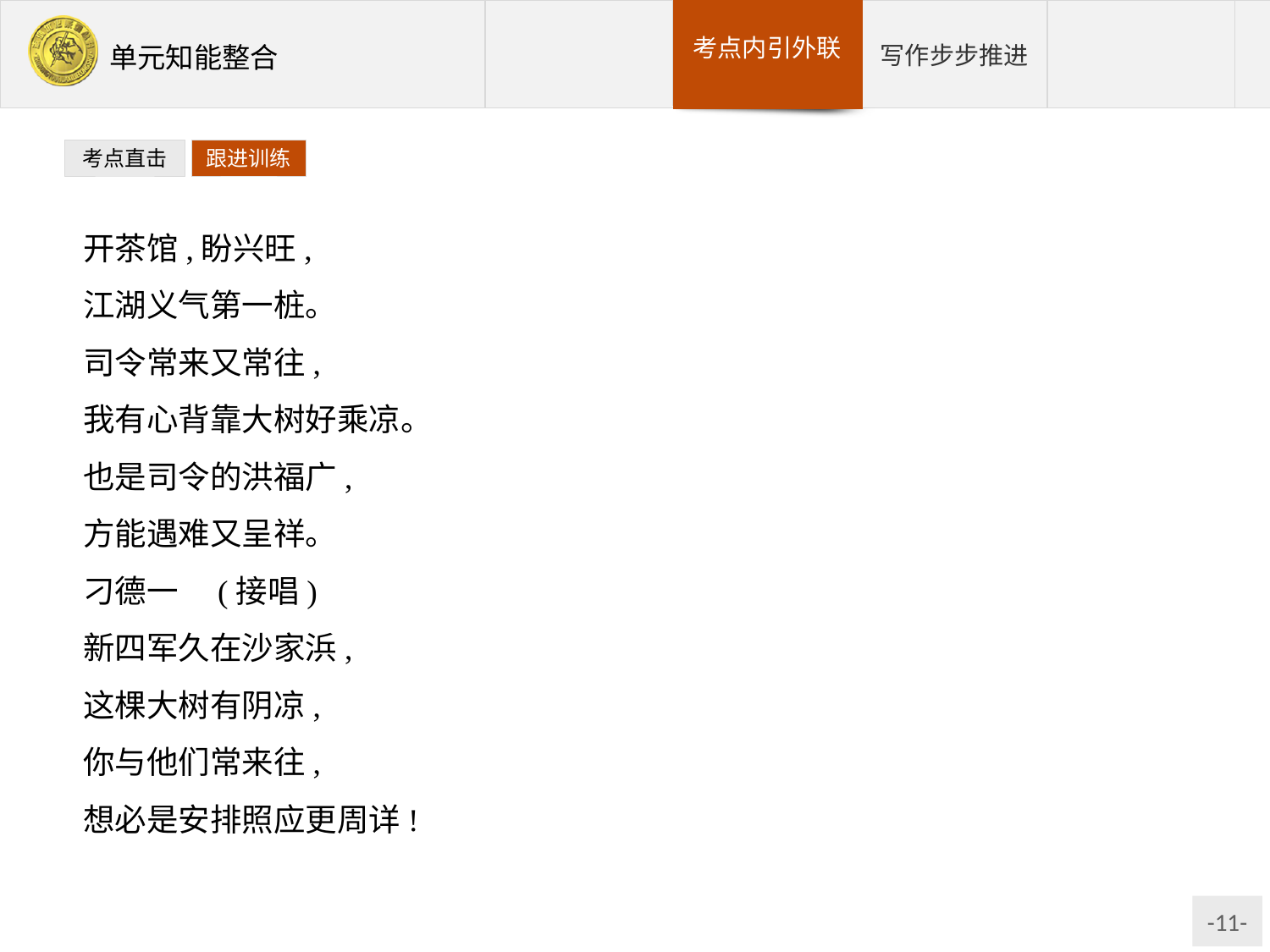

考点直击
跟进训练
开茶馆,盼兴旺,
江湖义气第一桩。
司令常来又常往,
我有心背靠大树好乘凉。
也是司令的洪福广,
方能遇难又呈祥。
刁德一　(接唱)
新四军久在沙家浜,
这棵大树有阴凉,
你与他们常来往,
想必是安排照应更周详!